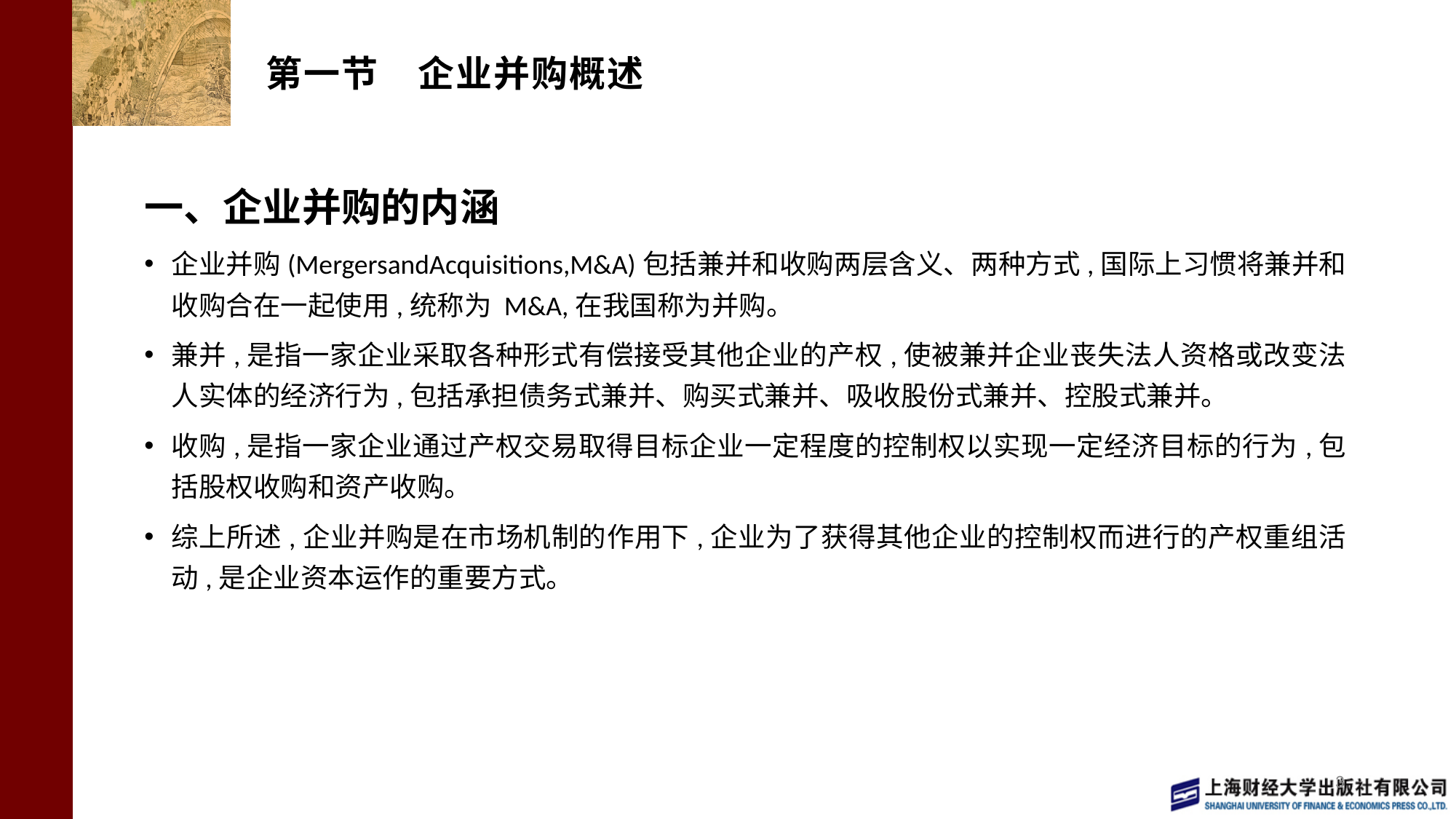

# 第一节    企业并购概述
一、企业并购的内涵
企业并购(MergersandAcquisitions,M&A)包括兼并和收购两层含义、两种方式,国际上习惯将兼并和收购合在一起使用,统称为 M&A,在我国称为并购。
兼并,是指一家企业采取各种形式有偿接受其他企业的产权,使被兼并企业丧失法人资格或改变法人实体的经济行为,包括承担债务式兼并、购买式兼并、吸收股份式兼并、控股式兼并。
收购,是指一家企业通过产权交易取得目标企业一定程度的控制权以实现一定经济目标的行为,包括股权收购和资产收购。
综上所述,企业并购是在市场机制的作用下,企业为了获得其他企业的控制权而进行的产权重组活动,是企业资本运作的重要方式。
3